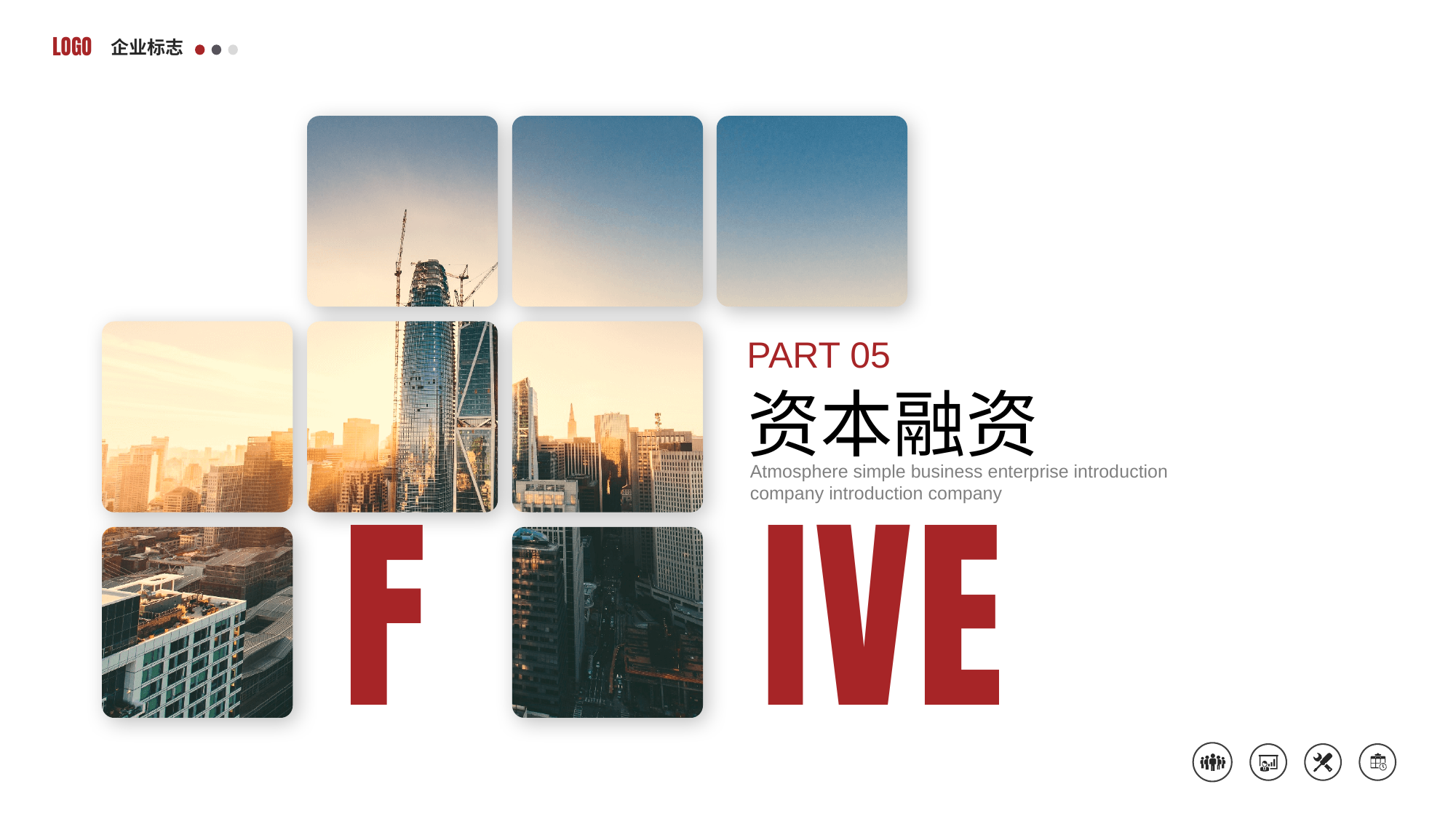

LOGO
企业标志

PART 05
资本融资
Atmosphere simple business enterprise introduction company introduction company
F
IVE